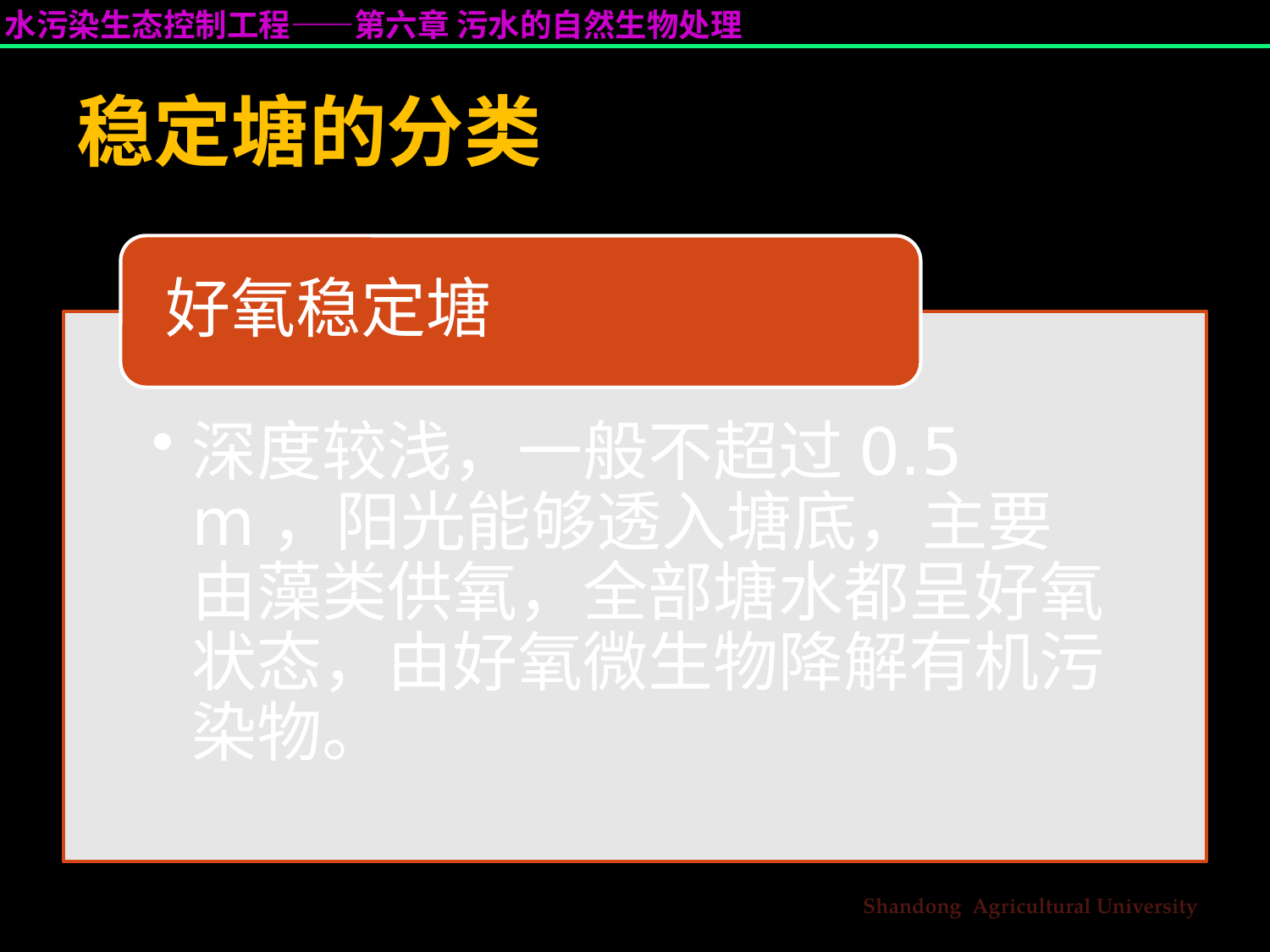

# 稳定塘的分类
深度较浅，一般不超过0.5 m，阳光能够透入塘底，主要由藻类供氧，全部塘水都呈好氧状态，由好氧微生物降解有机污染物。
好氧稳定塘